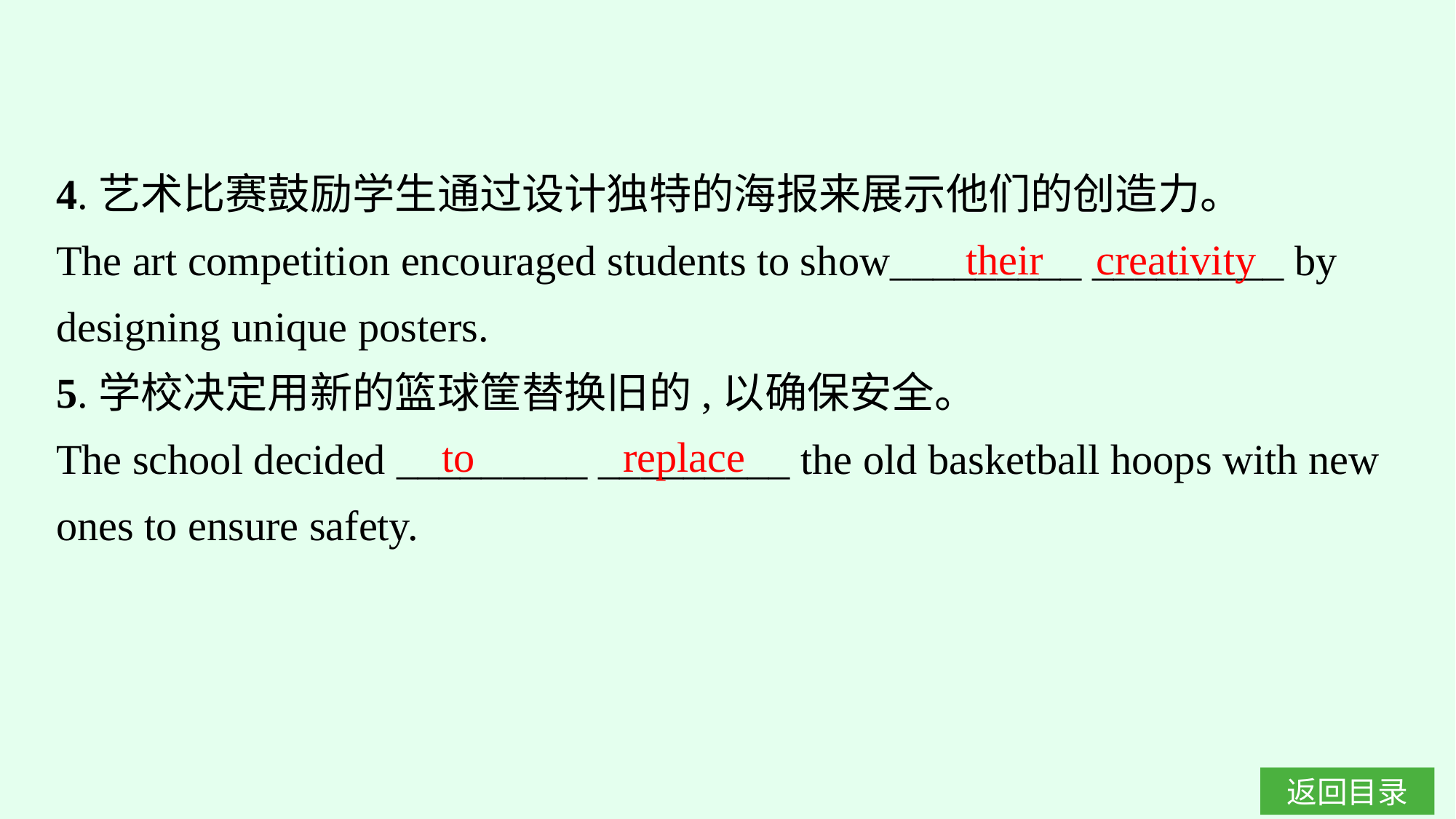

4.艺术比赛鼓励学生通过设计独特的海报来展示他们的创造力。
The art competition encouraged students to show_________ _________ by designing unique posters.
5.学校决定用新的篮球筐替换旧的,以确保安全。
The school decided _________ _________ the old basketball hoops with new ones to ensure safety.
their     creativity
to              replace